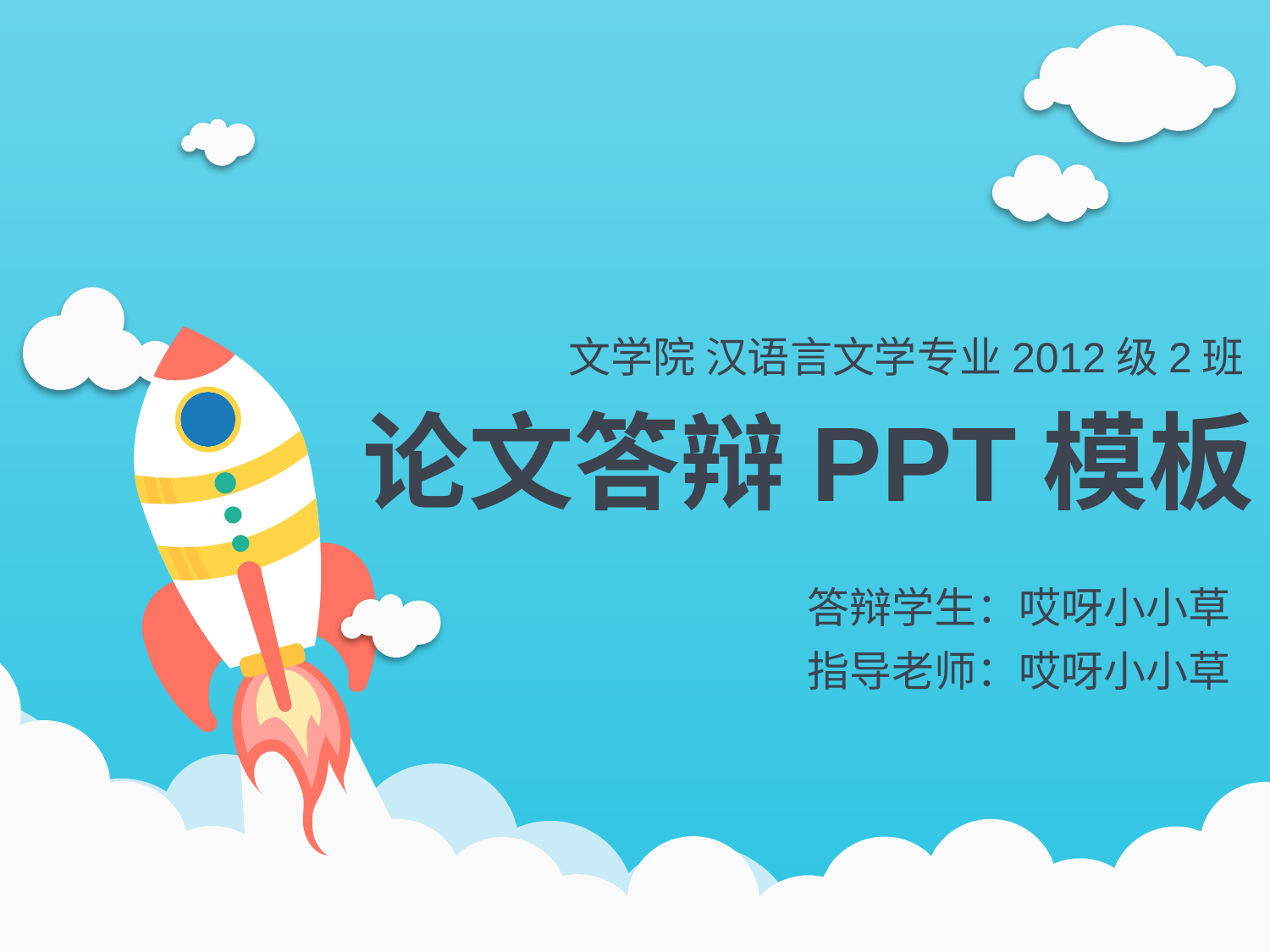

文学院 汉语言文学专业2012级2班
论文答辩PPT模板

答辩学生：哎呀小小草

指导老师：哎呀小小草